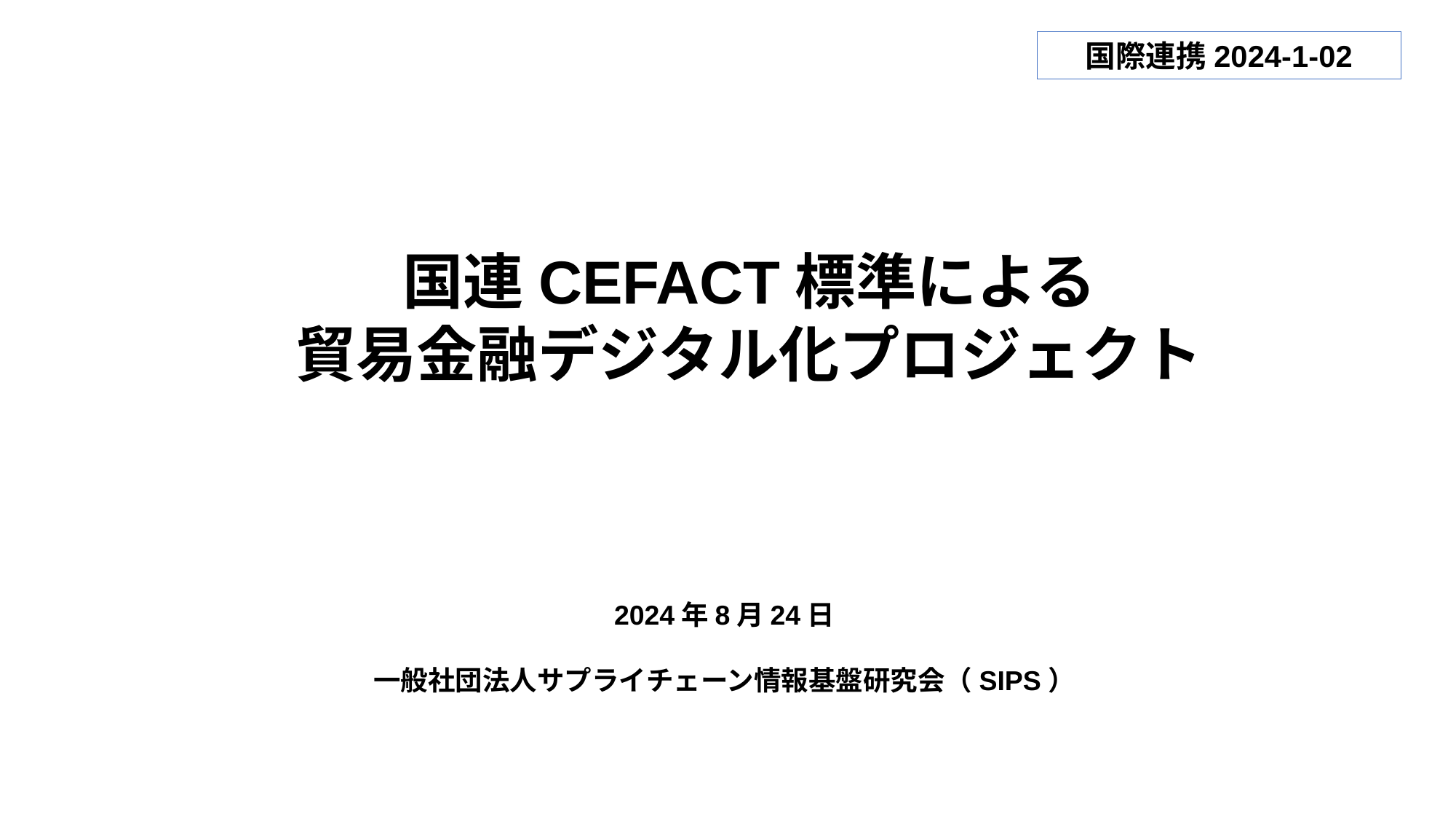

国際連携2024-1-02
国連CEFACT標準による
貿易金融デジタル化プロジェクト
2024年8月24日

一般社団法人サプライチェーン情報基盤研究会（SIPS）